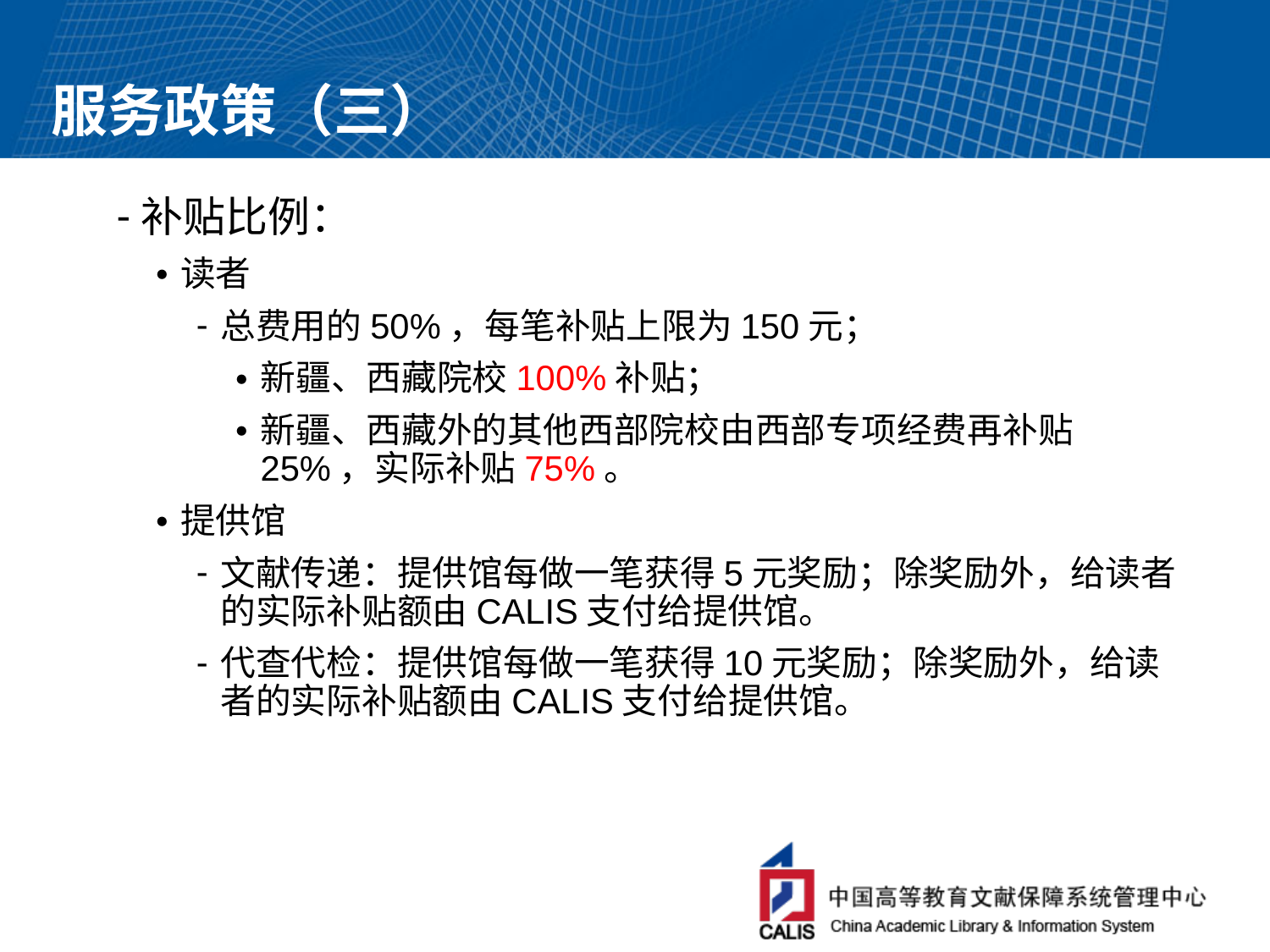

# 服务政策（三）
补贴比例：
读者
总费用的50%，每笔补贴上限为150元；
新疆、西藏院校100%补贴；
新疆、西藏外的其他西部院校由西部专项经费再补贴25%，实际补贴75%。
提供馆
文献传递：提供馆每做一笔获得5元奖励；除奖励外，给读者的实际补贴额由CALIS支付给提供馆。
代查代检：提供馆每做一笔获得10元奖励；除奖励外，给读者的实际补贴额由CALIS支付给提供馆。